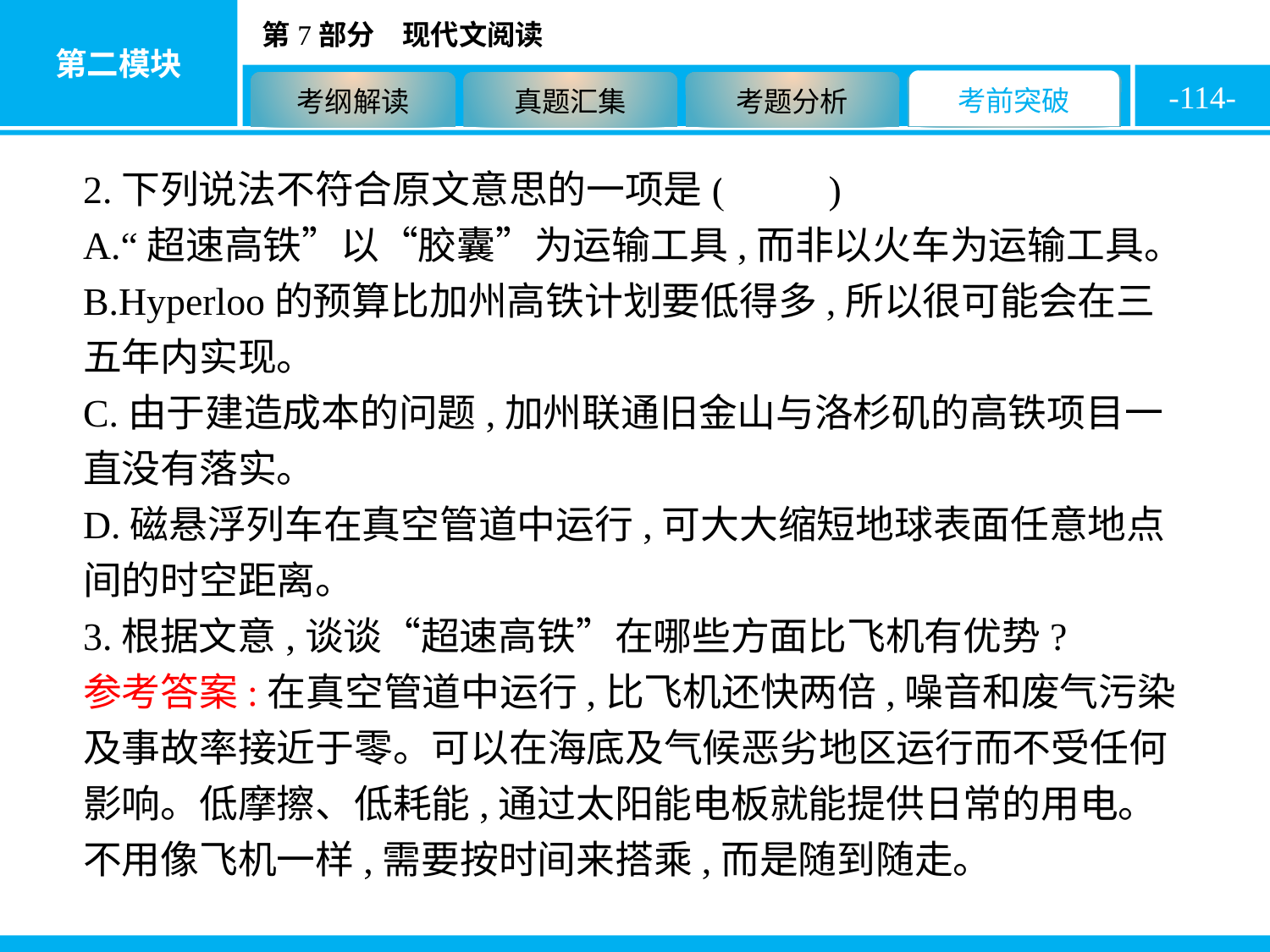

-114-
2.下列说法不符合原文意思的一项是(    C    )
A.“超速高铁”以“胶囊”为运输工具,而非以火车为运输工具。
B.Hyperloo的预算比加州高铁计划要低得多,所以很可能会在三五年内实现。
C.由于建造成本的问题,加州联通旧金山与洛杉矶的高铁项目一直没有落实。
D.磁悬浮列车在真空管道中运行,可大大缩短地球表面任意地点间的时空距离。
3.根据文意,谈谈“超速高铁”在哪些方面比飞机有优势?
参考答案:在真空管道中运行,比飞机还快两倍,噪音和废气污染及事故率接近于零。可以在海底及气候恶劣地区运行而不受任何影响。低摩擦、低耗能,通过太阳能电板就能提供日常的用电。不用像飞机一样,需要按时间来搭乘,而是随到随走。